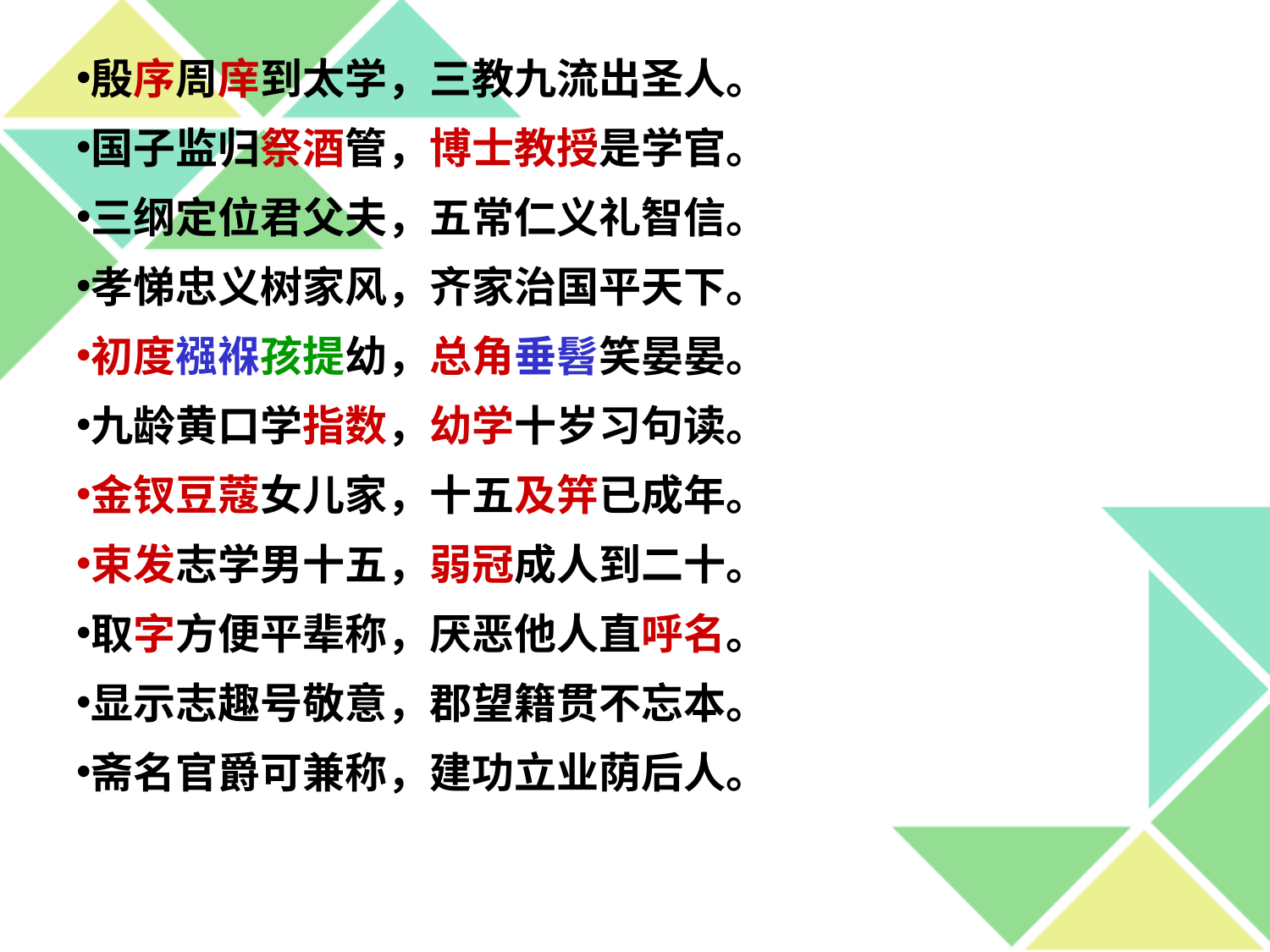

殷序周庠到太学，三教九流出圣人。
国子监归祭酒管，博士教授是学官。
三纲定位君父夫，五常仁义礼智信。
孝悌忠义树家风，齐家治国平天下。
初度襁褓孩提幼，总角垂髫笑晏晏。
九龄黄口学指数，幼学十岁习句读。
金钗豆蔻女儿家，十五及笄已成年。
束发志学男十五，弱冠成人到二十。
取字方便平辈称，厌恶他人直呼名。
显示志趣号敬意，郡望籍贯不忘本。
斋名官爵可兼称，建功立业荫后人。